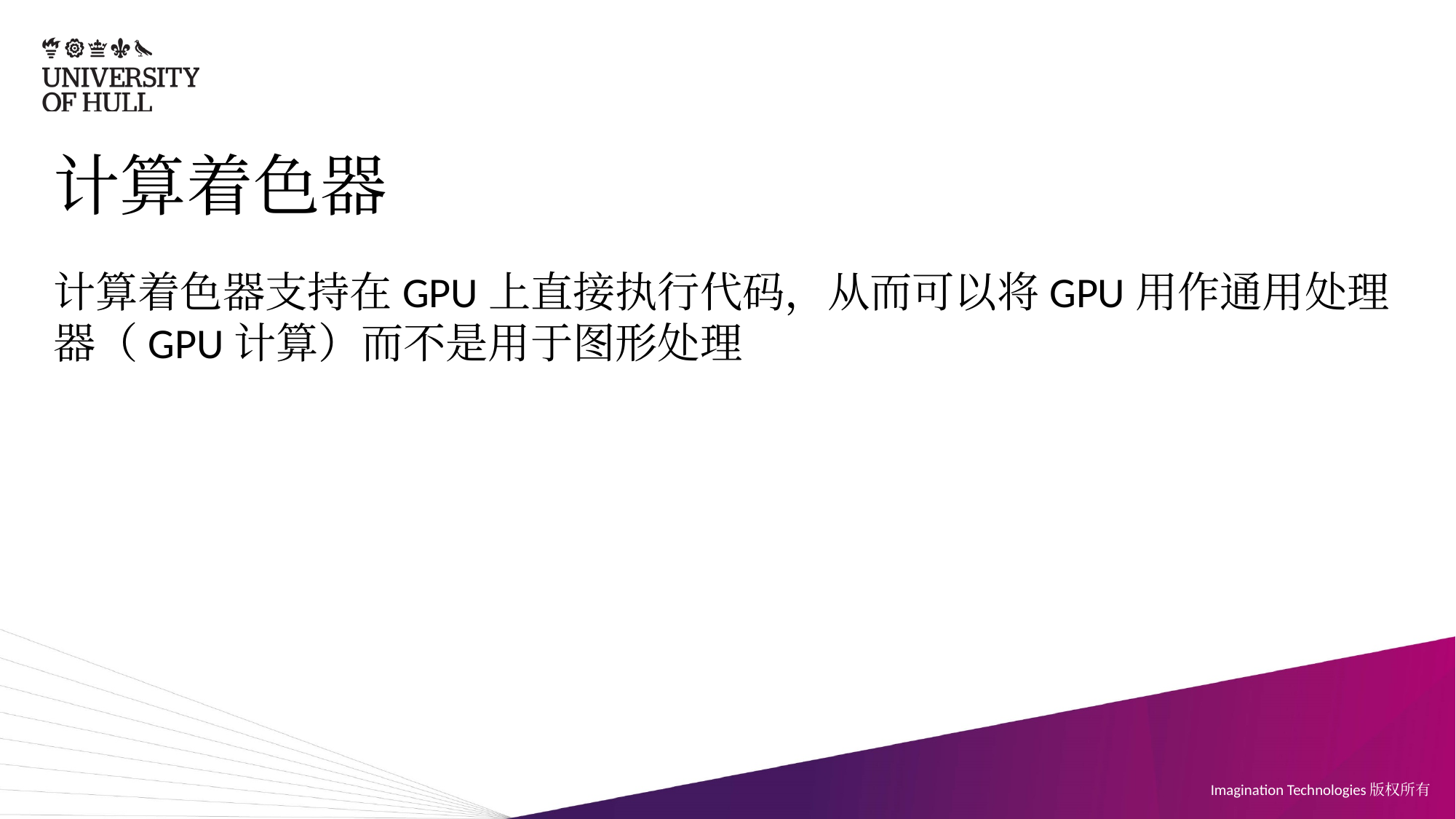

# 计算着色器
计算着色器支持在GPU上直接执行代码，从而可以将GPU用作通用处理器（GPU计算）而不是用于图形处理